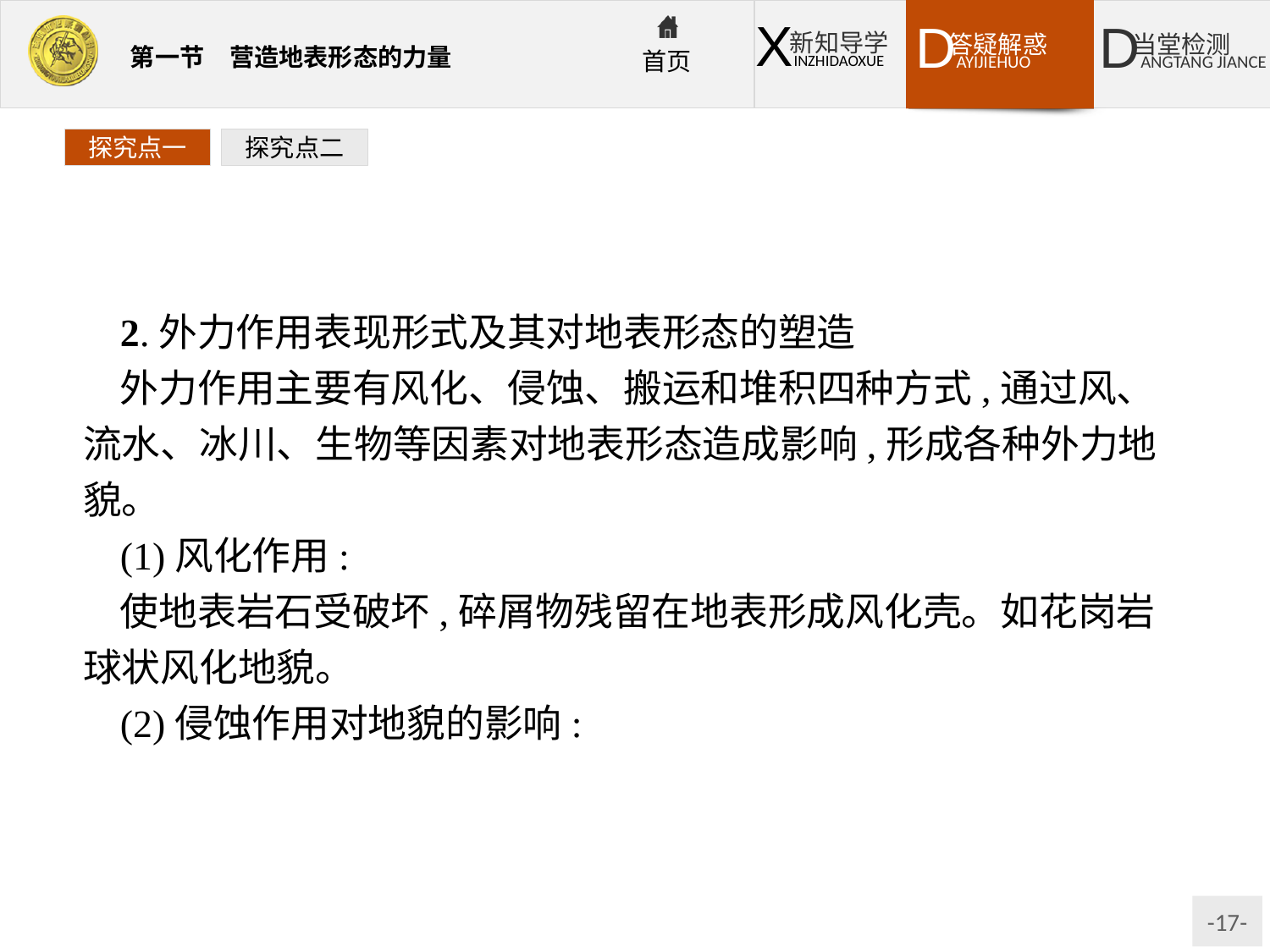

探究点一
探究点二
2.外力作用表现形式及其对地表形态的塑造
外力作用主要有风化、侵蚀、搬运和堆积四种方式,通过风、流水、冰川、生物等因素对地表形态造成影响,形成各种外力地貌。
(1)风化作用:
使地表岩石受破坏,碎屑物残留在地表形成风化壳。如花岗岩球状风化地貌。
(2)侵蚀作用对地貌的影响: